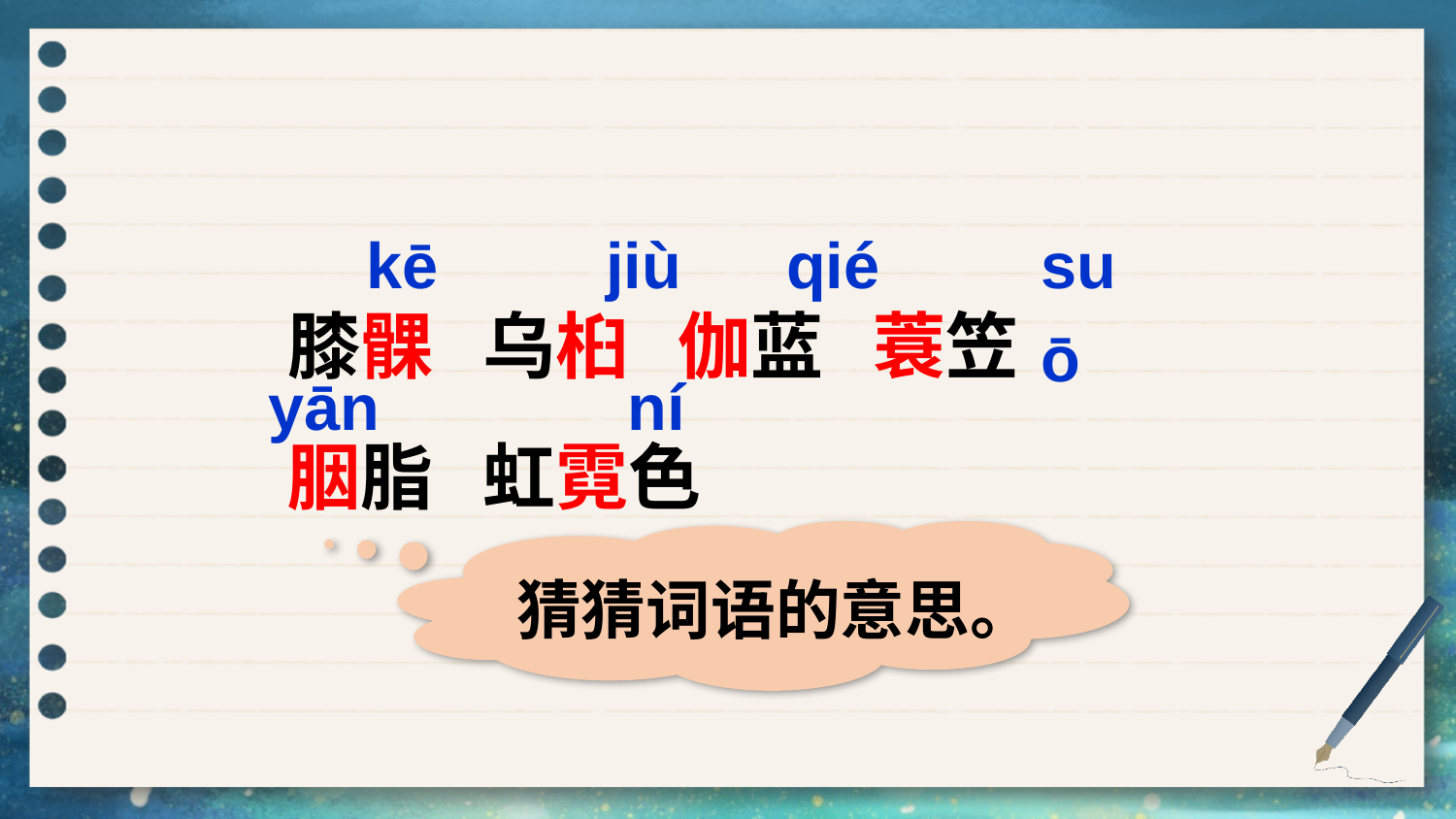

kē
jiù
qié
suō
膝髁   乌桕   伽蓝   蓑笠
胭脂   虹霓色
yān
ní

猜猜词语的意思。